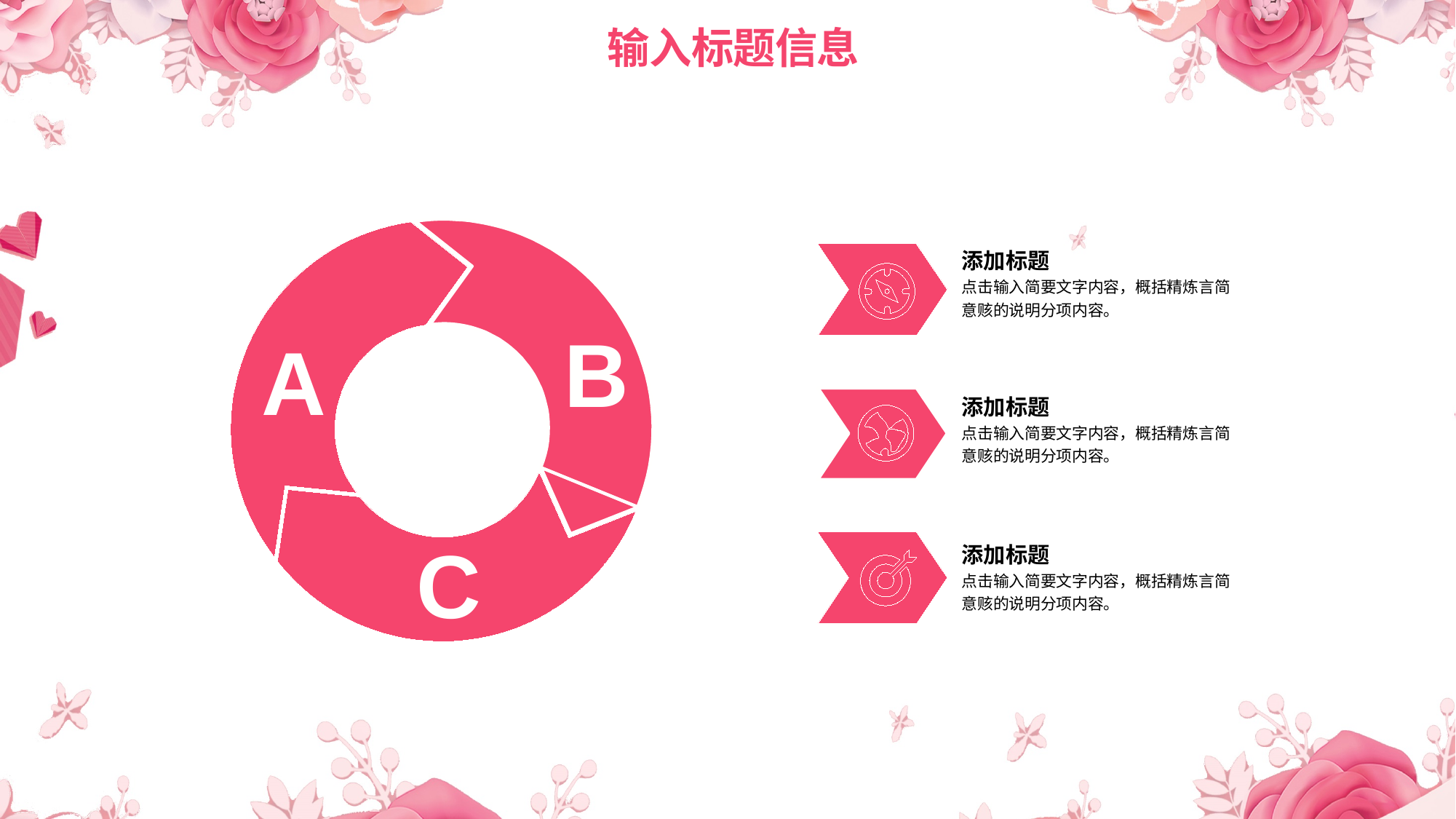

添加标题
点击输入简要文字内容，概括精炼言简意赅的说明分项内容。

B
A

添加标题
点击输入简要文字内容，概括精炼言简意赅的说明分项内容。

C
添加标题
点击输入简要文字内容，概括精炼言简意赅的说明分项内容。